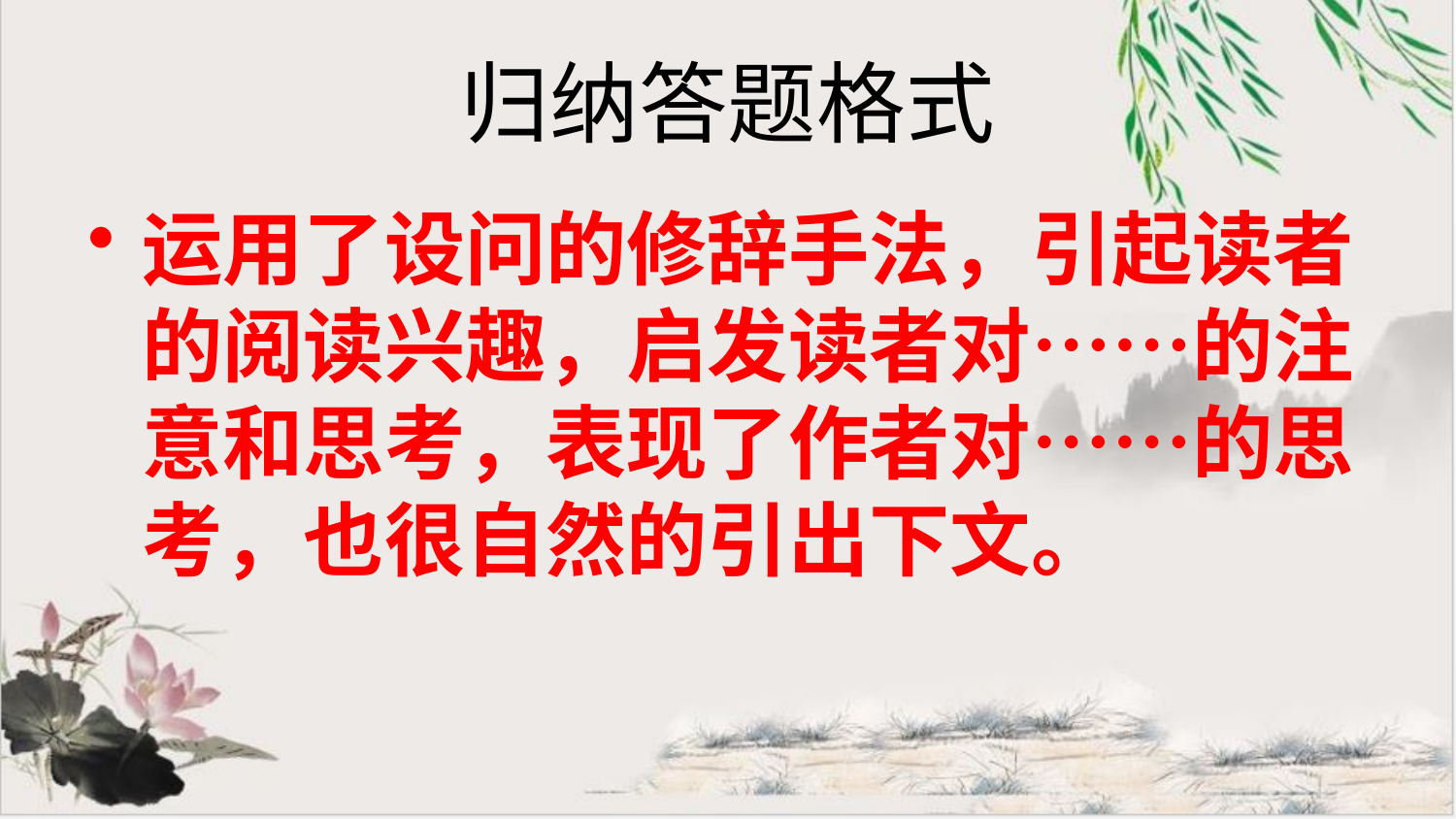

# 归纳答题格式
运用了设问的修辞手法，引起读者的阅读兴趣，启发读者对……的注意和思考，表现了作者对……的思考，也很自然的引出下文。